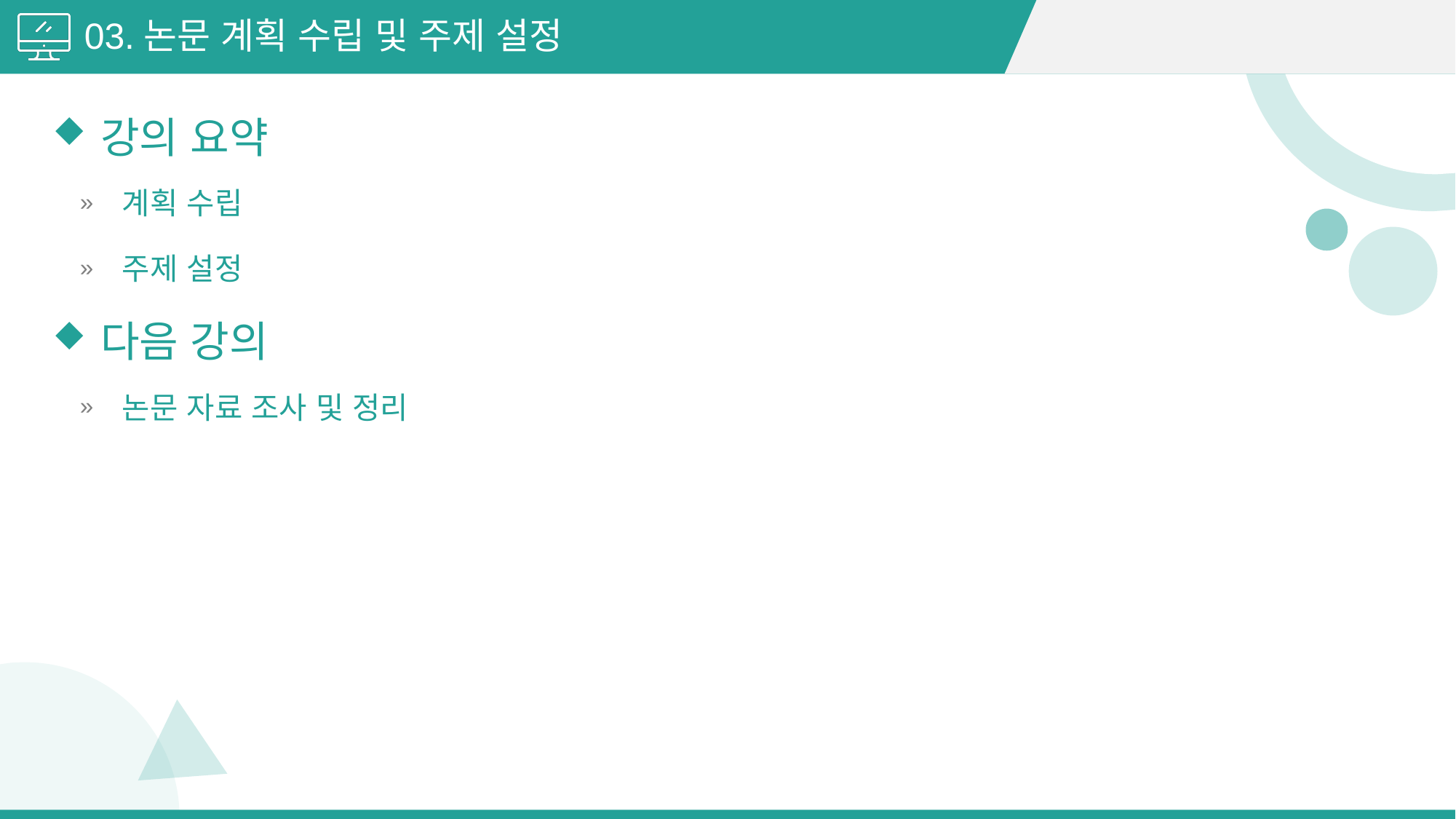

03.논문 계획 수립 및 주제 설정
강의 요약
계획 수립
주제 설정
다음 강의
논문 자료 조사 및 정리